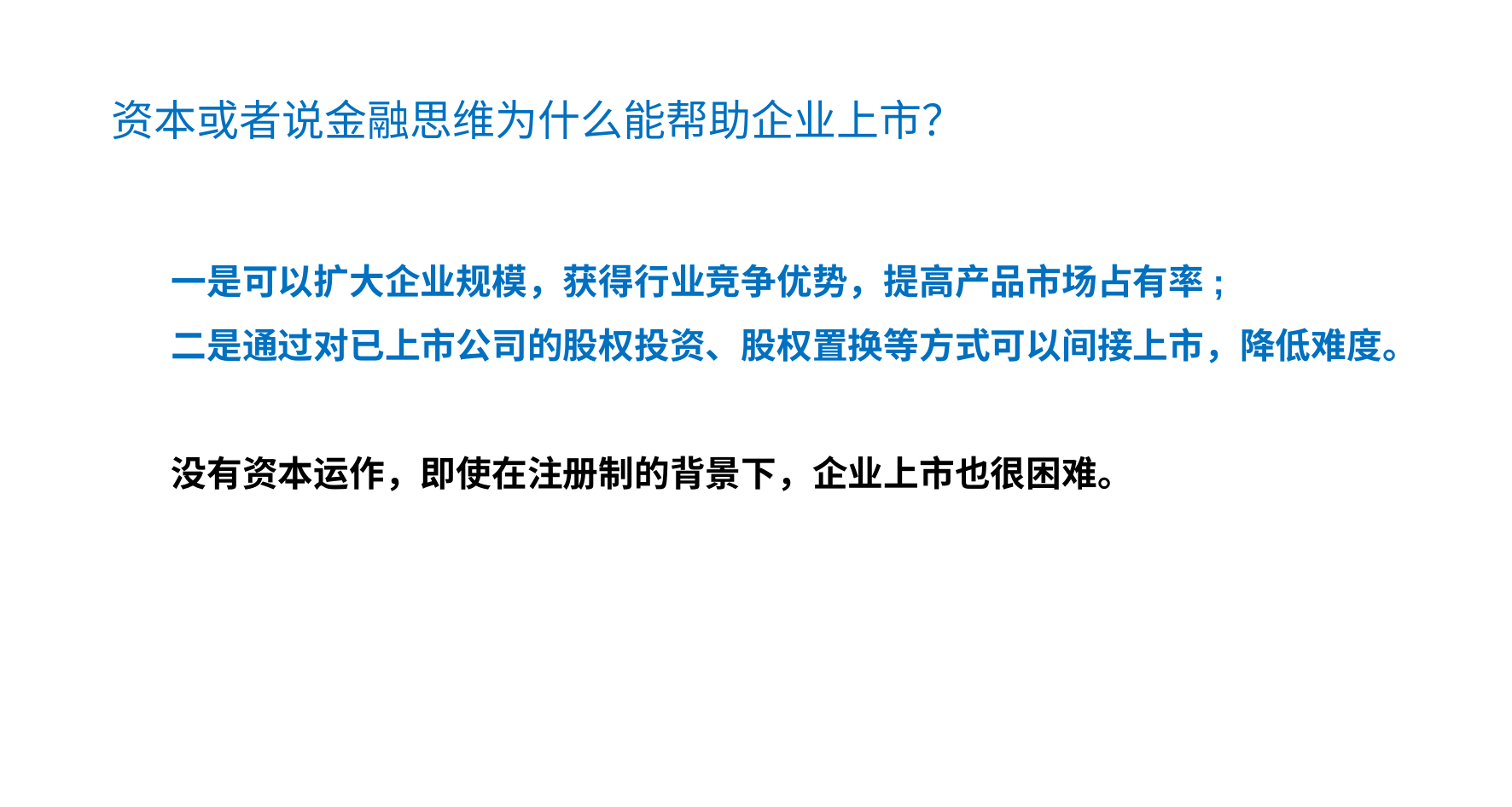

资本或者说金融思维为什么能帮助企业上市？

	一是可以扩大企业规模，获得行业竞争优势，提高产品市场占有率;
	二是通过对已上市公司的股权投资、股权置换等方式可以间接上市，降低难度。

	没有资本运作，即使在注册制的背景下，企业上市也很困难。